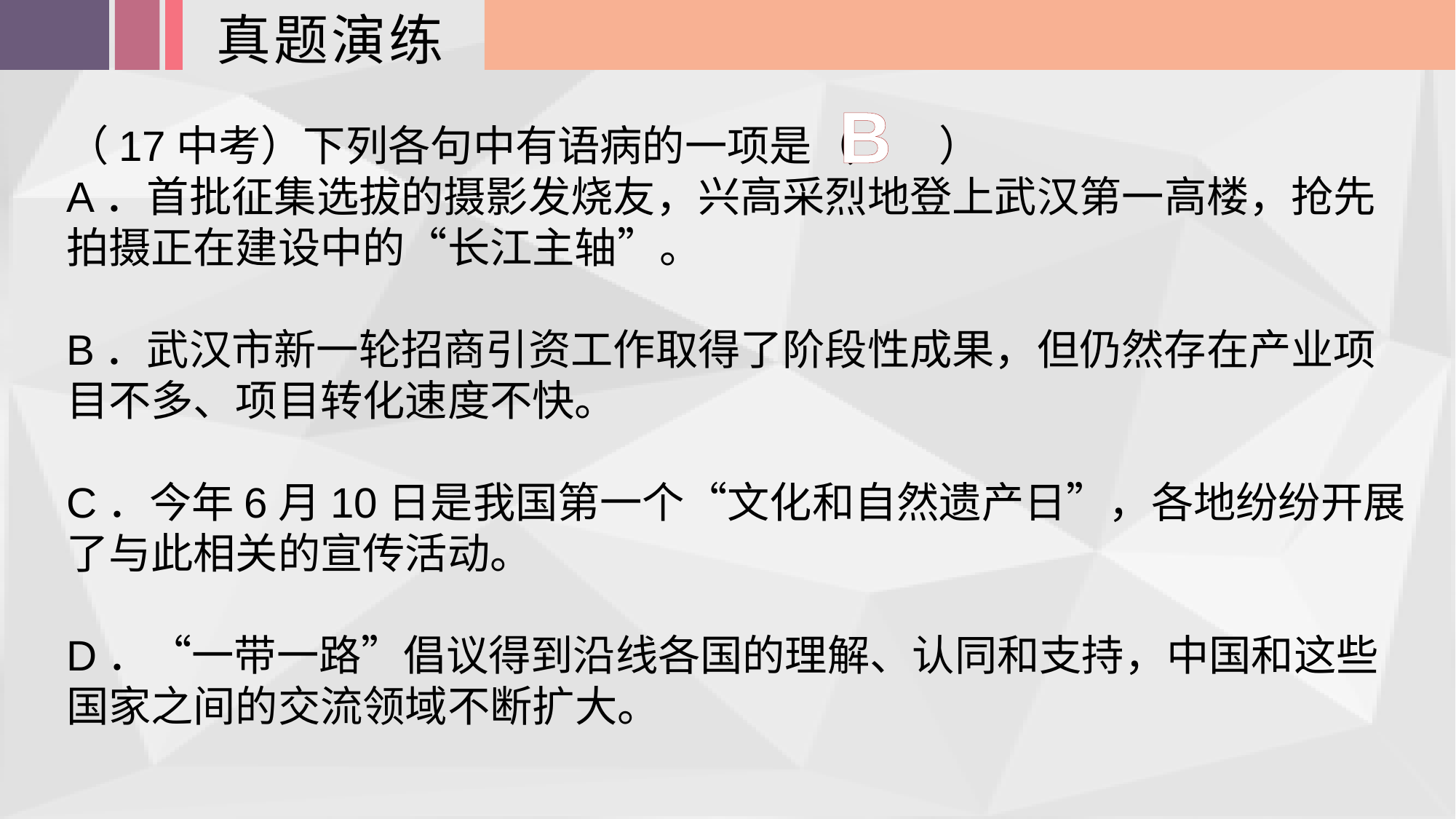

真题演练

B
（17中考）下列各句中有语病的一项是（　　）
A．首批征集选拔的摄影发烧友，兴高采烈地登上武汉第一高楼，抢先拍摄正在建设中的“长江主轴”。

B．武汉市新一轮招商引资工作取得了阶段性成果，但仍然存在产业项目不多、项目转化速度不快。

C．今年6月10日是我国第一个“文化和自然遗产日”，各地纷纷开展了与此相关的宣传活动。

D．“一带一路”倡议得到沿线各国的理解、认同和支持，中国和这些国家之间的交流领域不断扩大。